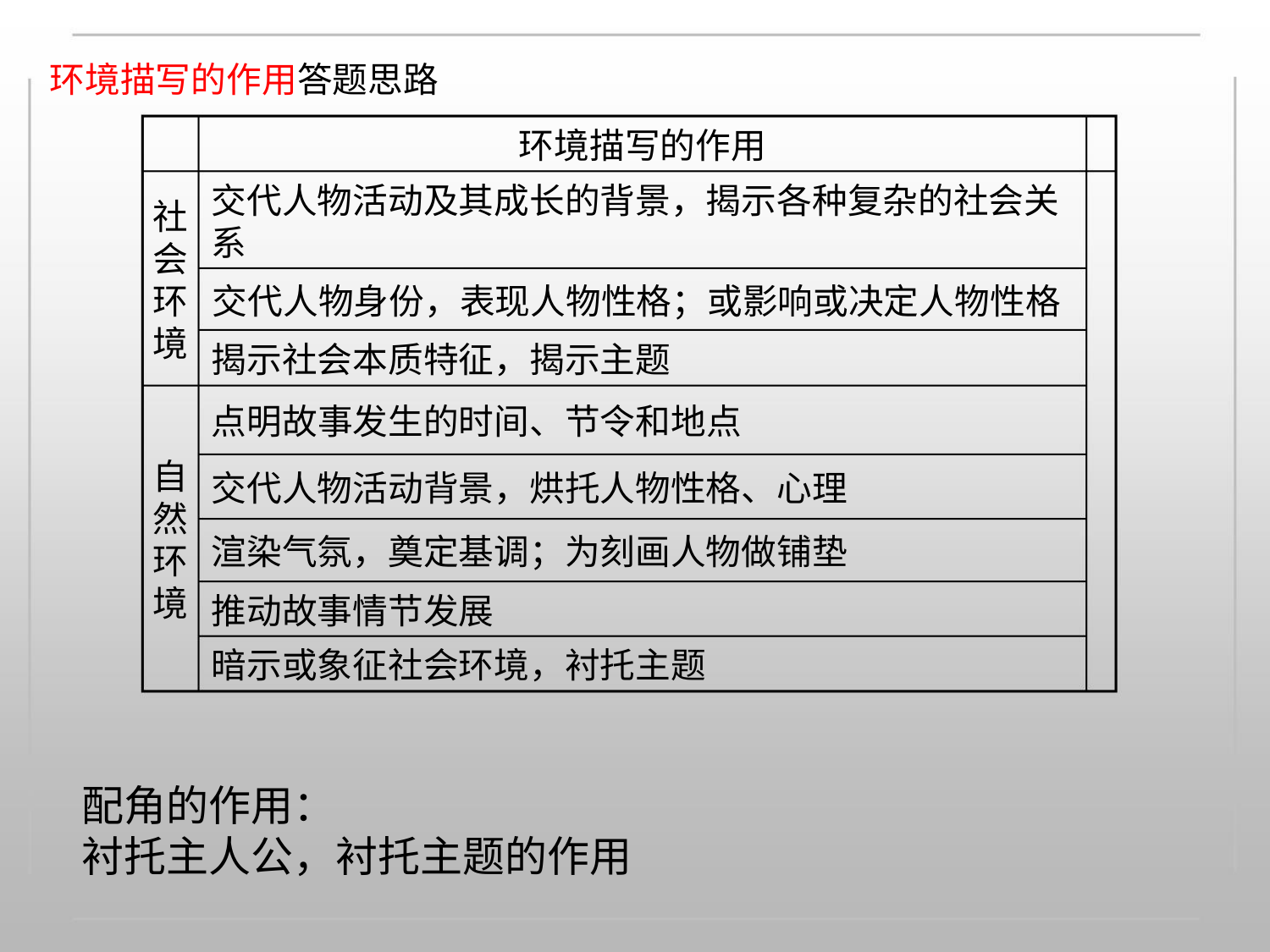

环境描写的作用答题思路
环境描写的作用
交代人物活动及其成长的背景，揭示各种复杂的社会关
系
社
会
环 交代人物身份，表现人物性格；或影响或决定人物性格
境
揭示社会本质特征，揭示主题
点明故事发生的时间、节令和地点
自
然
环
境
交代人物活动背景，烘托人物性格、心理
渲染气氛，奠定基调；为刻画人物做铺垫
推动故事情节发展
暗示或象征社会环境，衬托主题
配角的作用：
衬托主人公，衬托主题的作用